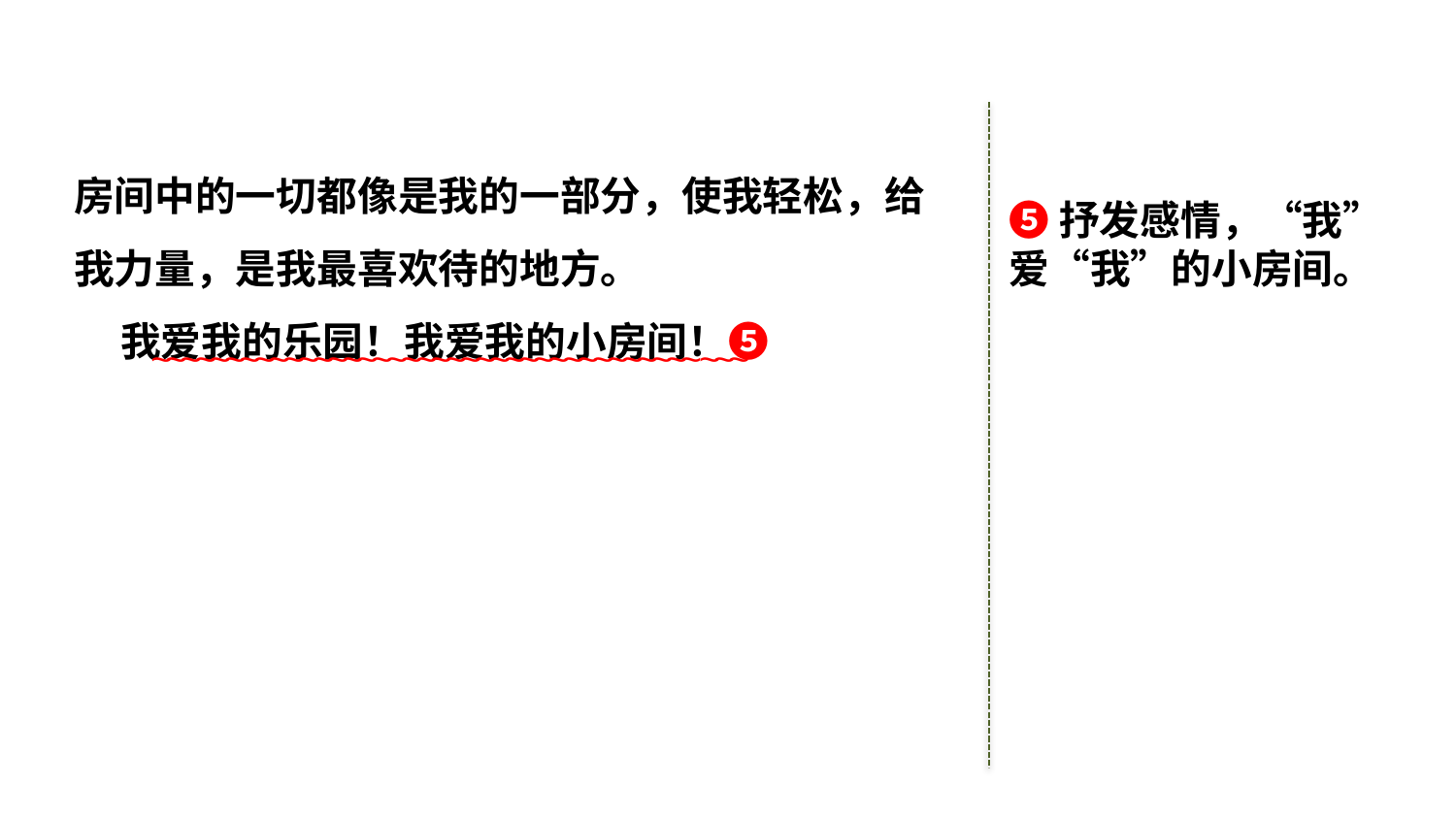

房间中的一切都像是我的一部分，使我轻松，给我力量，是我最喜欢待的地方。
    我爱我的乐园！我爱我的小房间！❺
❺抒发感情，“我”爱“我”的小房间。
~~~~~~~~~~~~~~~~~~~~~~~~~~~~~~~~~~~~~ ~~~